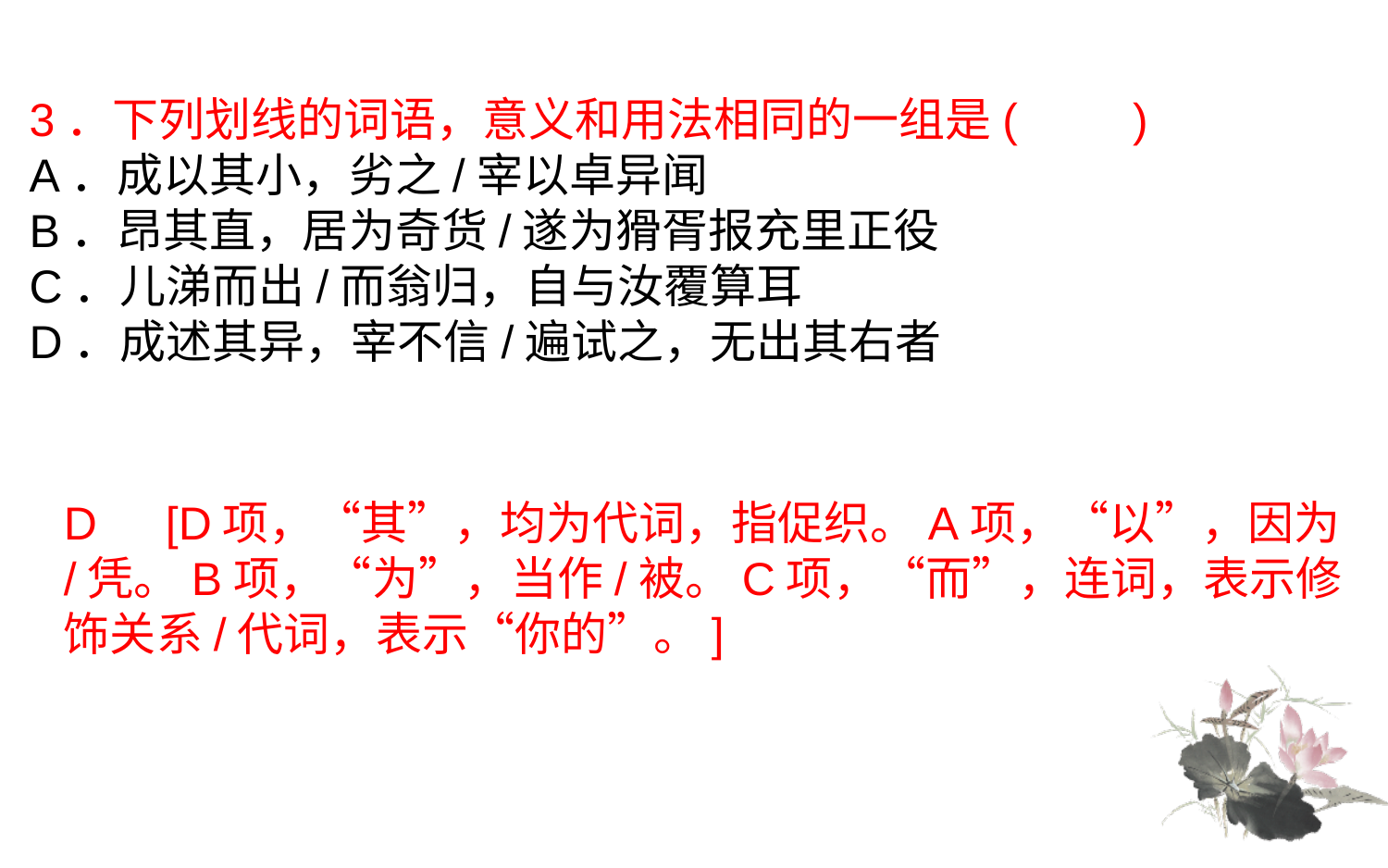

3．下列划线的词语，意义和用法相同的一组是(　　)
A．成以其小，劣之/宰以卓异闻
B．昂其直，居为奇货/遂为猾胥报充里正役
C．儿涕而出/而翁归，自与汝覆算耳
D．成述其异，宰不信/遍试之，无出其右者
D　[D项，“其”，均为代词，指促织。A项，“以”，因为/凭。B项，“为”，当作/被。C项，“而”，连词，表示修饰关系/代词，表示“你的”。]